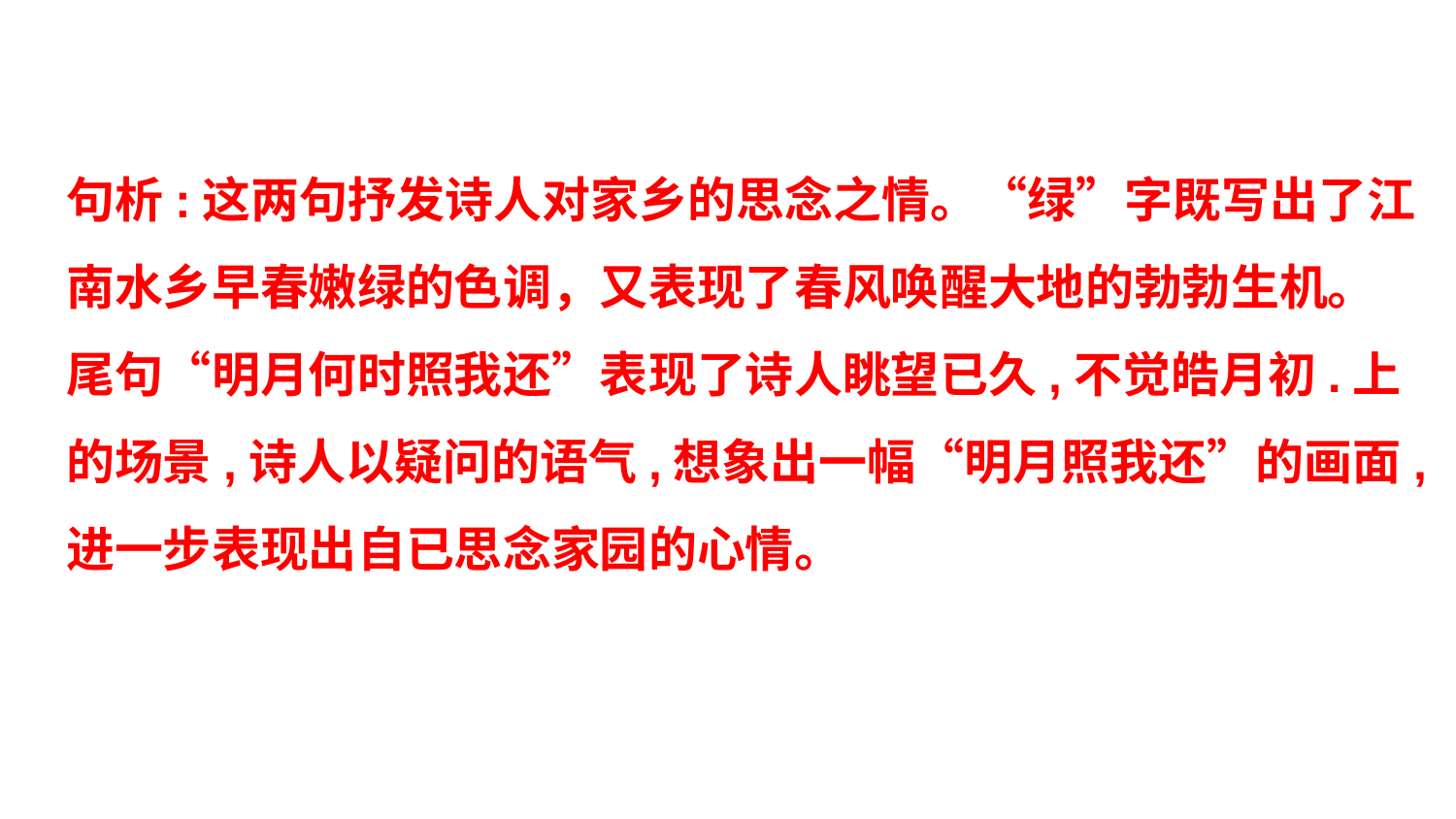

句析:这两句抒发诗人对家乡的思念之情。“绿”字既写出了江南水乡早春嫩绿的色调，又表现了春风唤醒大地的勃勃生机。尾句“明月何时照我还”表现了诗人眺望已久,不觉皓月初.上的场景,诗人以疑问的语气,想象出一幅“明月照我还”的画面,进一步表现出自已思念家园的心情。